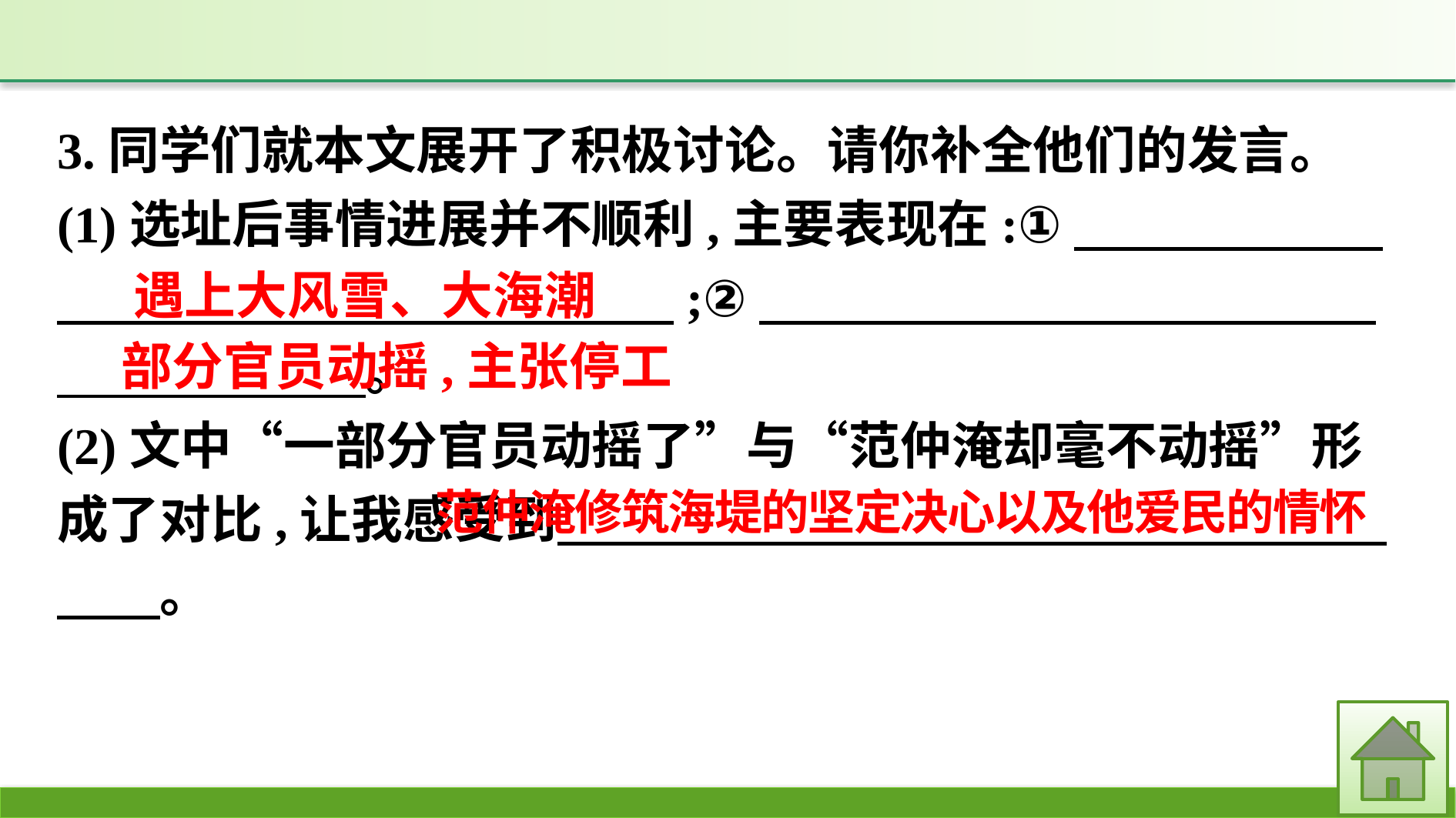

3.同学们就本文展开了积极讨论。请你补全他们的发言。
(1)选址后事情进展并不顺利,主要表现在:①　　　　　　　　　　　　　　　　　　;②　　　　　　　　　　　　　　　　　　。
(2)文中“一部分官员动摇了”与“范仲淹却毫不动摇”形成了对比,让我感受到　  　　　　　   　　　　　　　　　　　。
遇上大风雪、大海潮
部分官员动摇,主张停工
范仲淹修筑海堤的坚定决心以及他爱民的情怀